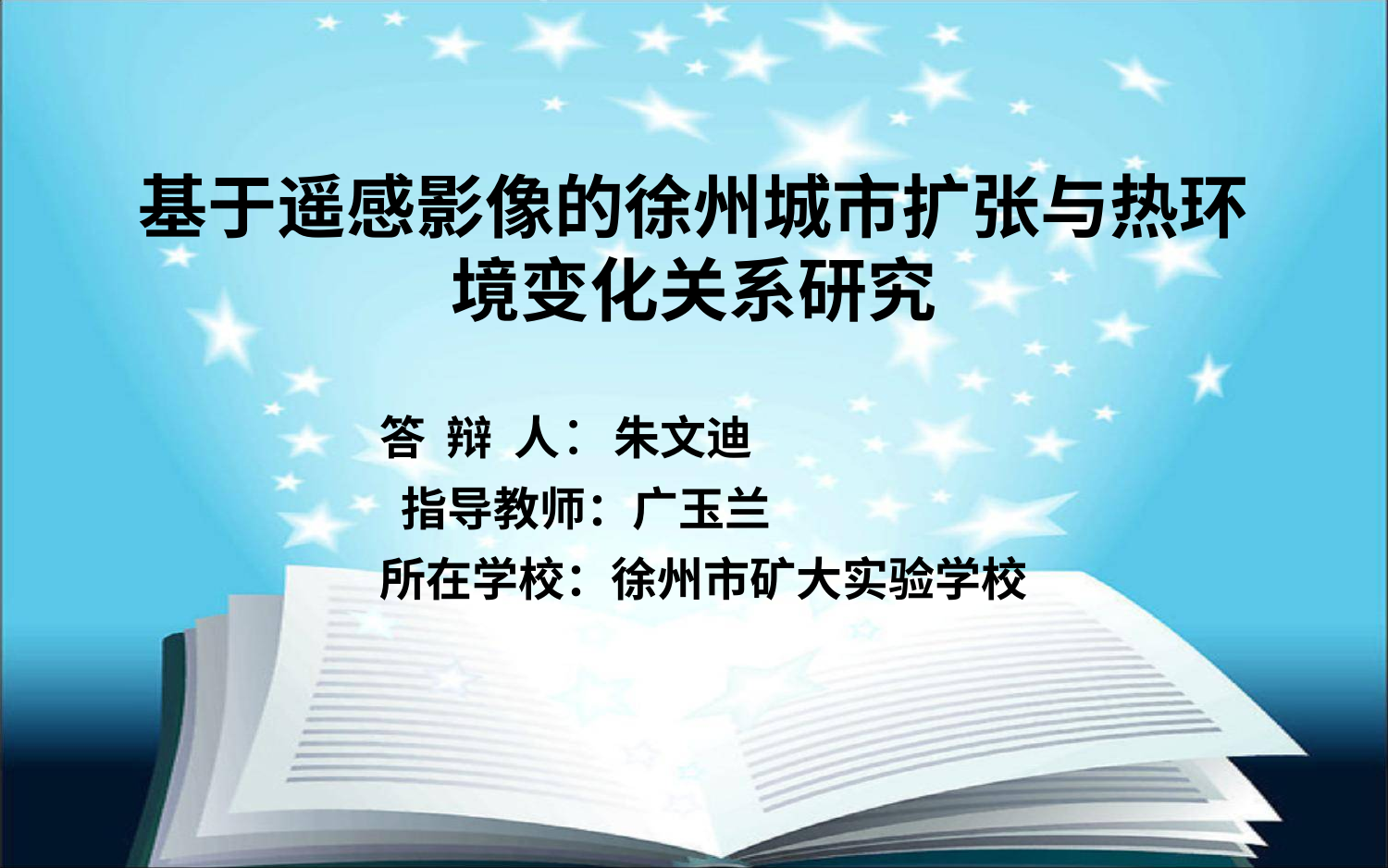

# 基于遥感影像的徐州城市扩张与热环境变化关系研究
答  辩  人：朱文迪
指导教师：广玉兰
所在学校：徐州市矿大实验学校